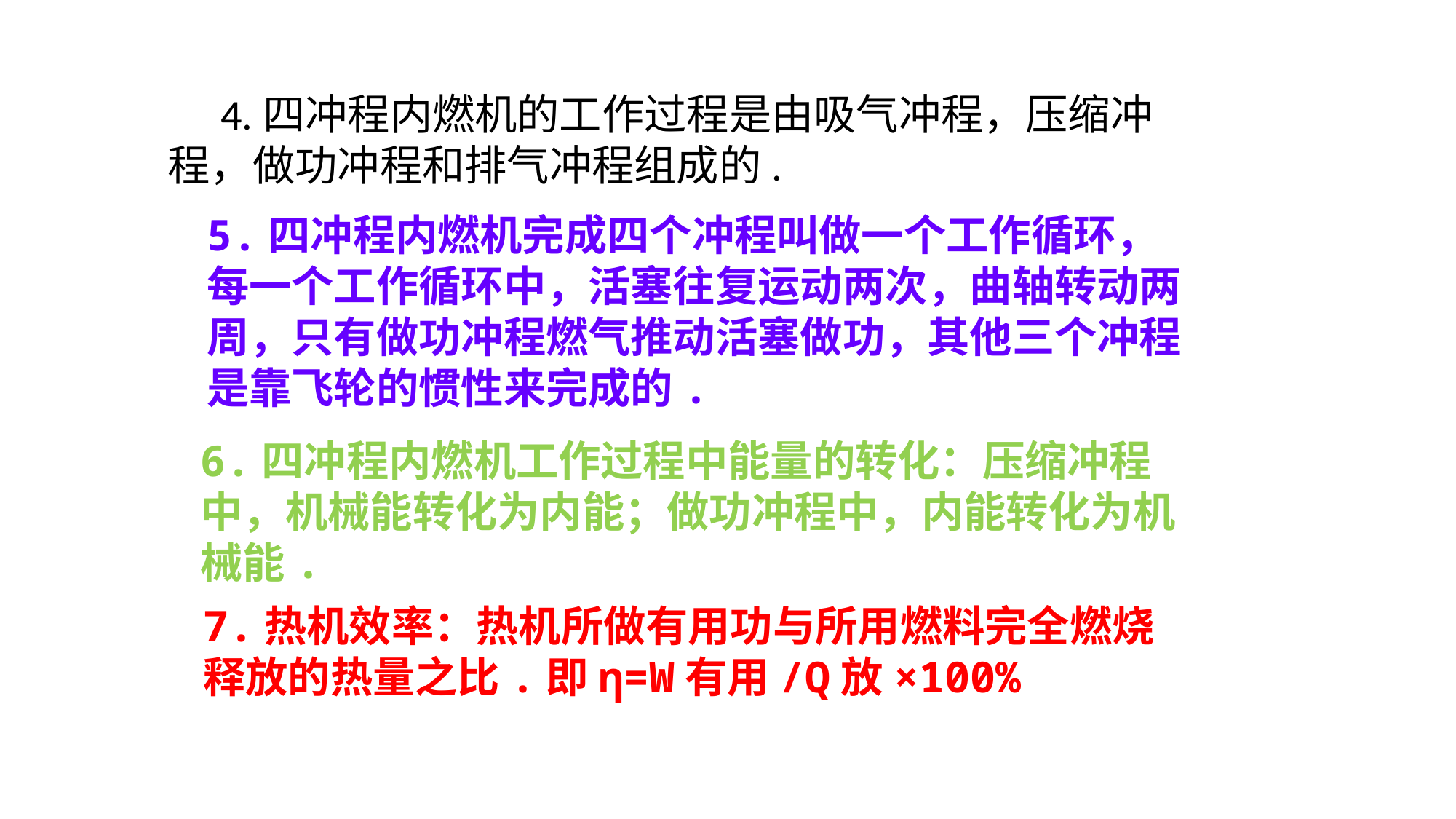

4.四冲程内燃机的工作过程是由吸气冲程，压缩冲程，做功冲程和排气冲程组成的.
5.四冲程内燃机完成四个冲程叫做一个工作循环，每一个工作循环中，活塞往复运动两次，曲轴转动两周，只有做功冲程燃气推动活塞做功，其他三个冲程是靠飞轮的惯性来完成的.
6.四冲程内燃机工作过程中能量的转化：压缩冲程中，机械能转化为内能；做功冲程中，内能转化为机械能.
7.热机效率：热机所做有用功与所用燃料完全燃烧释放的热量之比.即η=W有用/Q放×100%